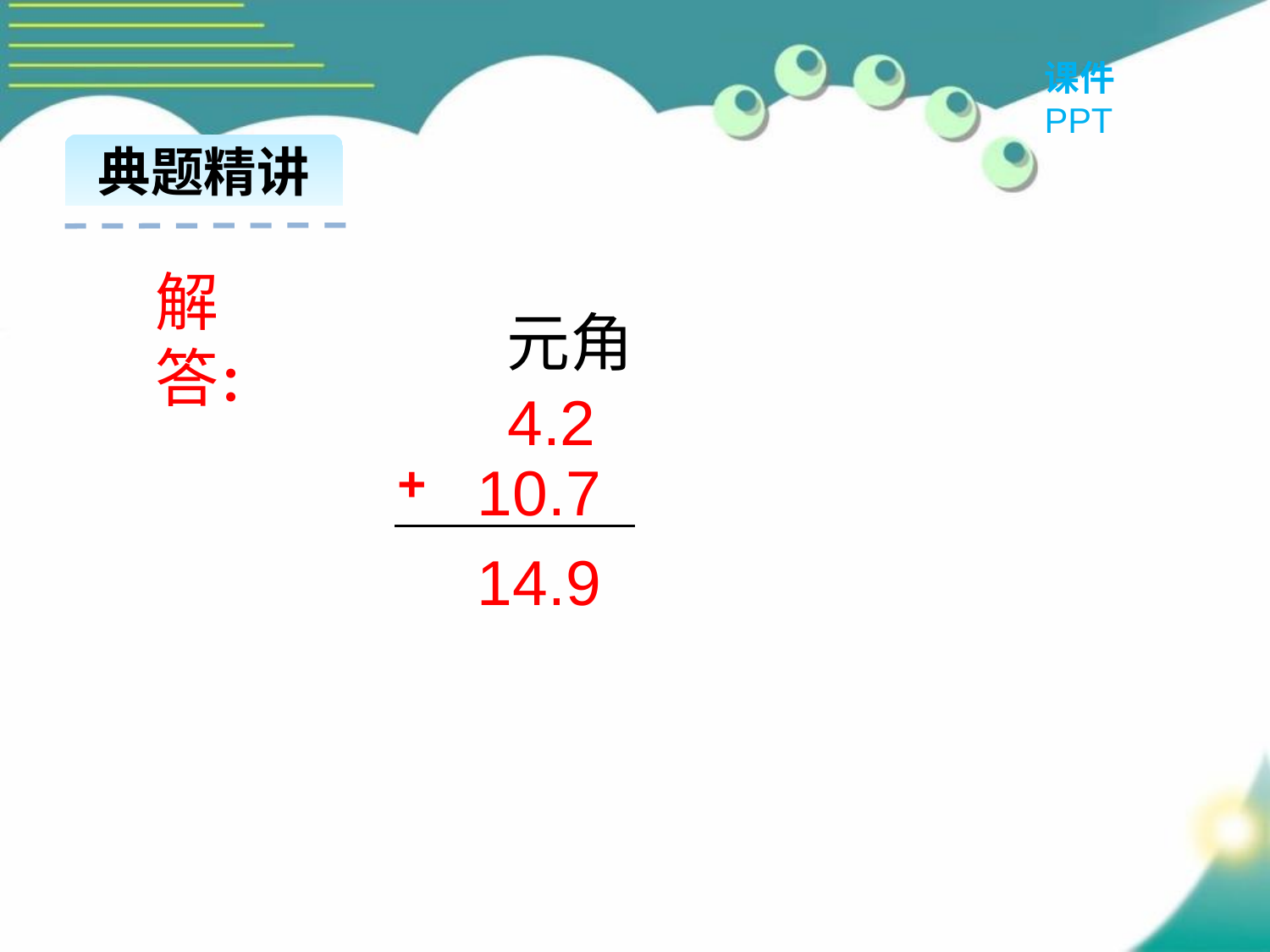

课件PPT
典题精讲

解答：
 元角
4.2
+
10.7
14.9